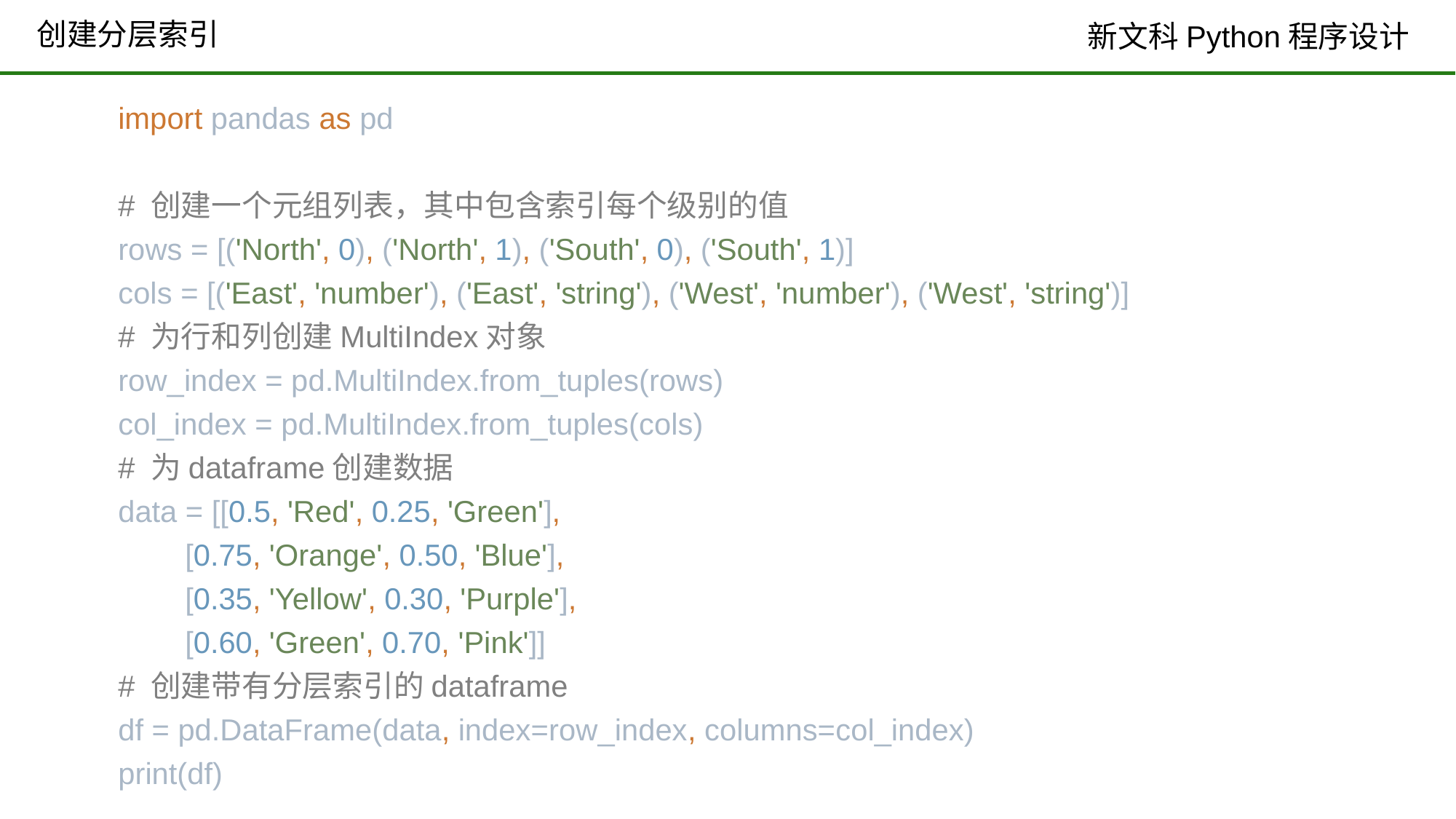

# 创建分层索引
import pandas as pd
# 创建一个元组列表，其中包含索引每个级别的值
rows = [('North', 0), ('North', 1), ('South', 0), ('South', 1)]
cols = [('East', 'number'), ('East', 'string'), ('West', 'number'), ('West', 'string')]
# 为行和列创建MultiIndex对象
row_index = pd.MultiIndex.from_tuples(rows)
col_index = pd.MultiIndex.from_tuples(cols)
# 为dataframe创建数据
data = [[0.5, 'Red', 0.25, 'Green'],
        [0.75, 'Orange', 0.50, 'Blue'],
        [0.35, 'Yellow', 0.30, 'Purple'],
        [0.60, 'Green', 0.70, 'Pink']]
# 创建带有分层索引的dataframe
df = pd.DataFrame(data, index=row_index, columns=col_index)
print(df)